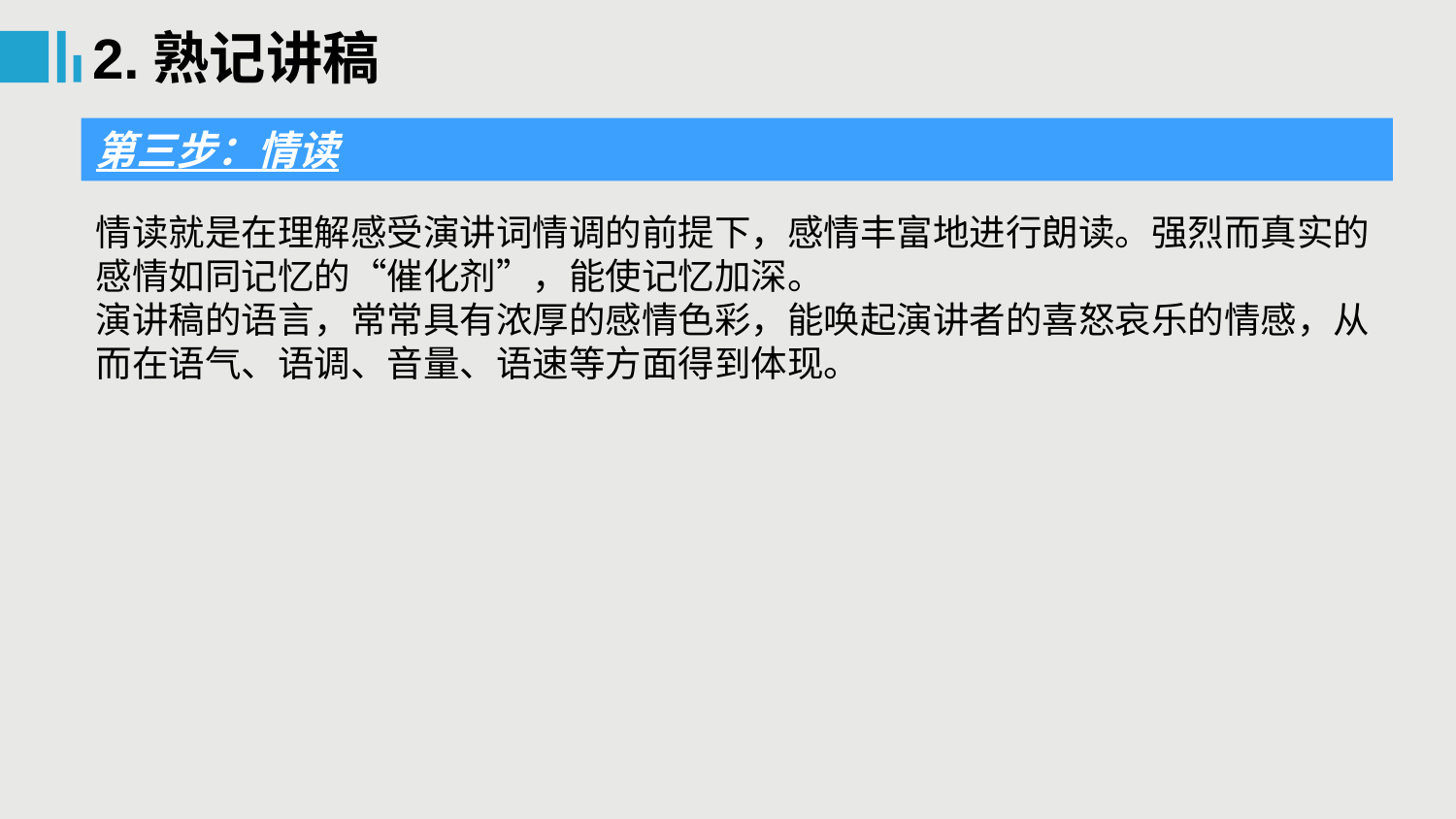

2.熟记讲稿

第三步：情读
情读就是在理解感受演讲词情调的前提下，感情丰富地进行朗读。强烈而真实的感情如同记忆的“催化剂”，能使记忆加深。
演讲稿的语言，常常具有浓厚的感情色彩，能唤起演讲者的喜怒哀乐的情感，从而在语气、语调、音量、语速等方面得到体现。